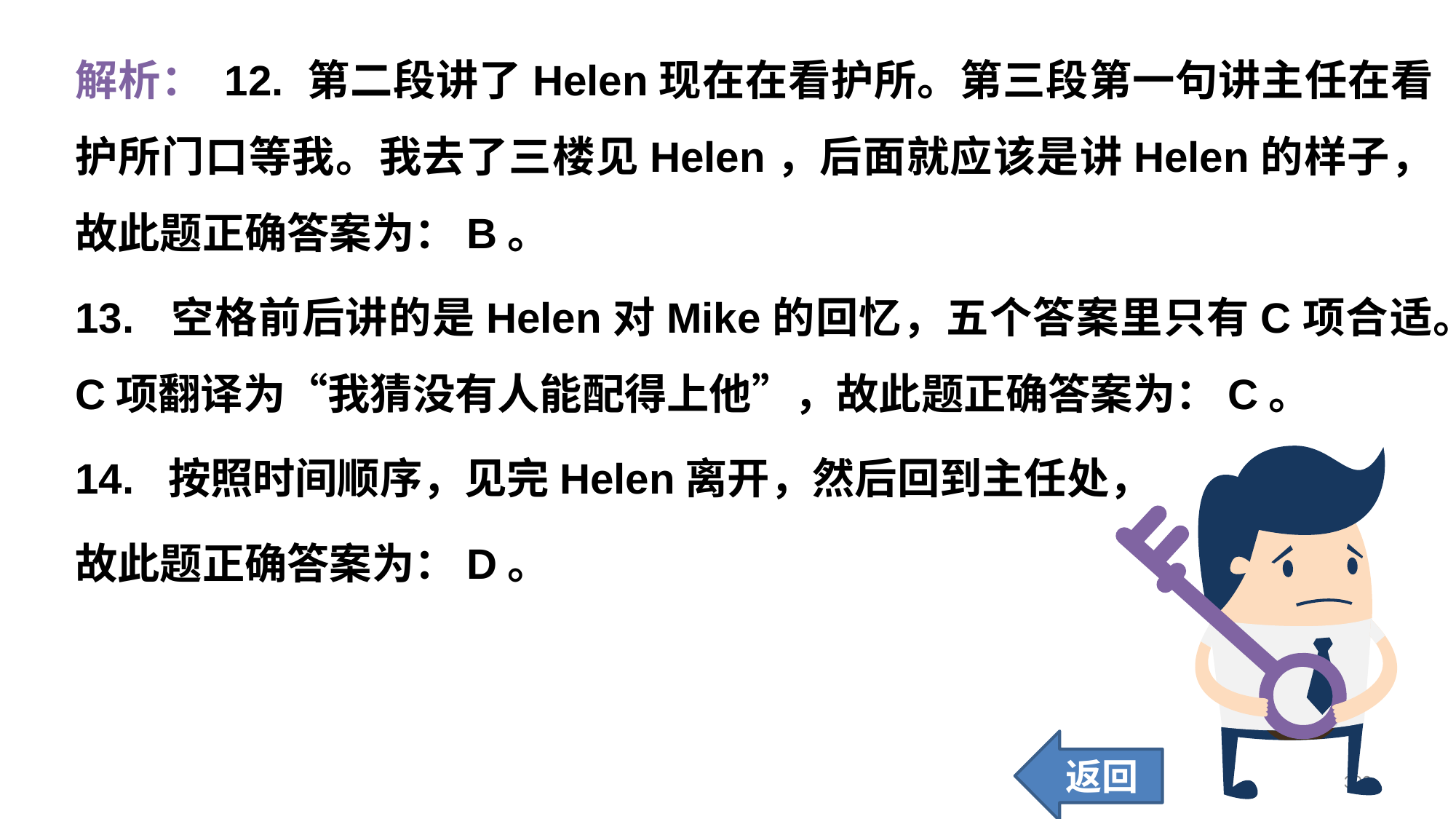

解析： 12. 第二段讲了Helen现在在看护所。第三段第一句讲主任在看护所门口等我。我去了三楼见Helen，后面就应该是讲Helen的样子，故此题正确答案为：B。
13.  空格前后讲的是Helen对Mike的回忆，五个答案里只有C项合适。C项翻译为“我猜没有人能配得上他”，故此题正确答案为：C。
14.  按照时间顺序，见完Helen离开，然后回到主任处，
故此题正确答案为：D。

返回
309